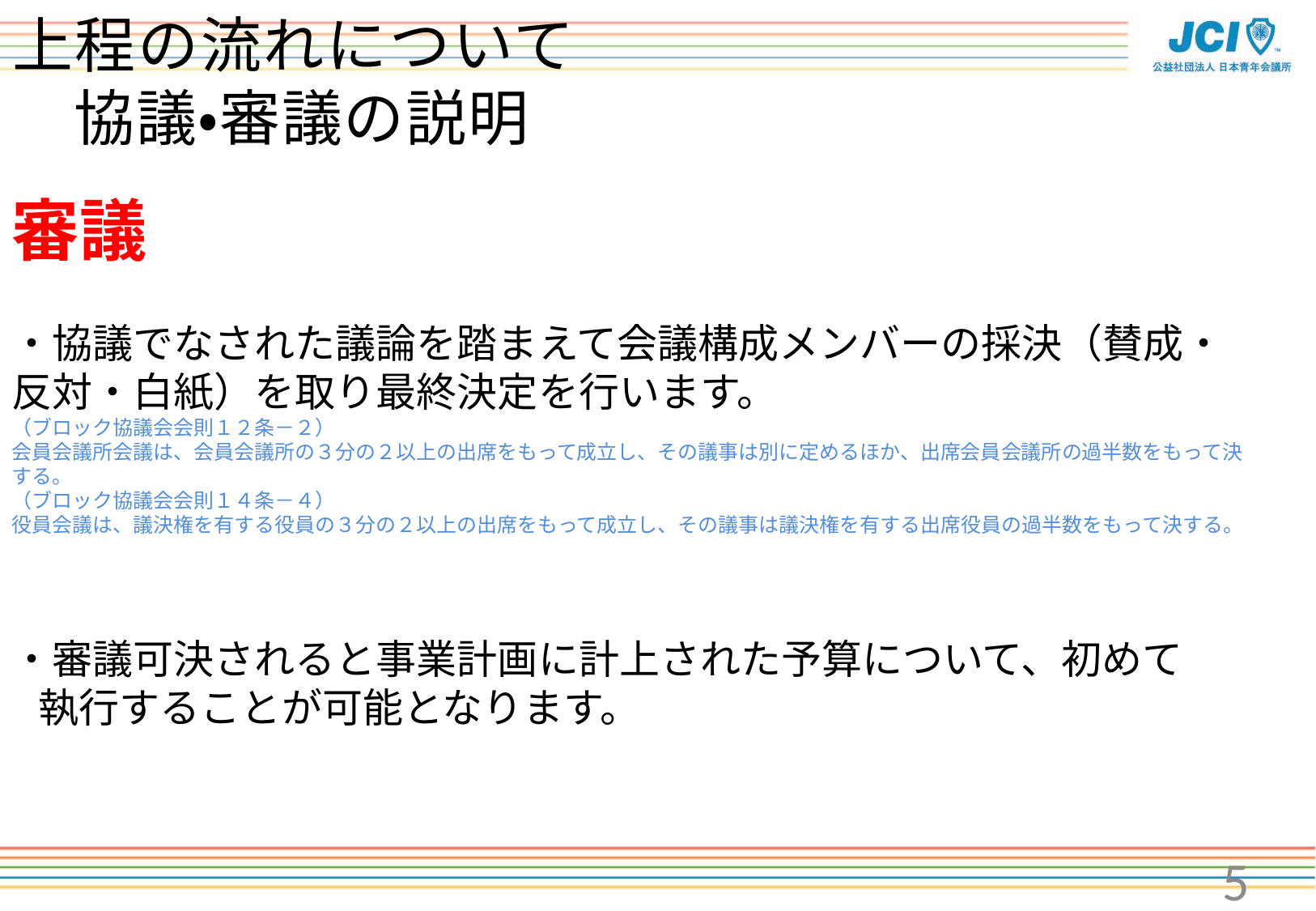

# 上程の流れについて 　協議・審議の説明
審議

・協議でなされた議論を踏まえて会議構成メンバーの採決（賛成・反対・白紙）を取り最終決定を行います。
（ブロック協議会会則１２条－２）
会員会議所会議は、会員会議所の３分の２以上の出席をもって成立し、その議事は別に定めるほか、出席会員会議所の過半数をもって決する。
（ブロック協議会会則１４条－４）
役員会議は、議決権を有する役員の３分の２以上の出席をもって成立し、その議事は議決権を有する出席役員の過半数をもって決する。

・審議可決されると事業計画に計上された予算について、初めて
　執行することが可能となります。
5